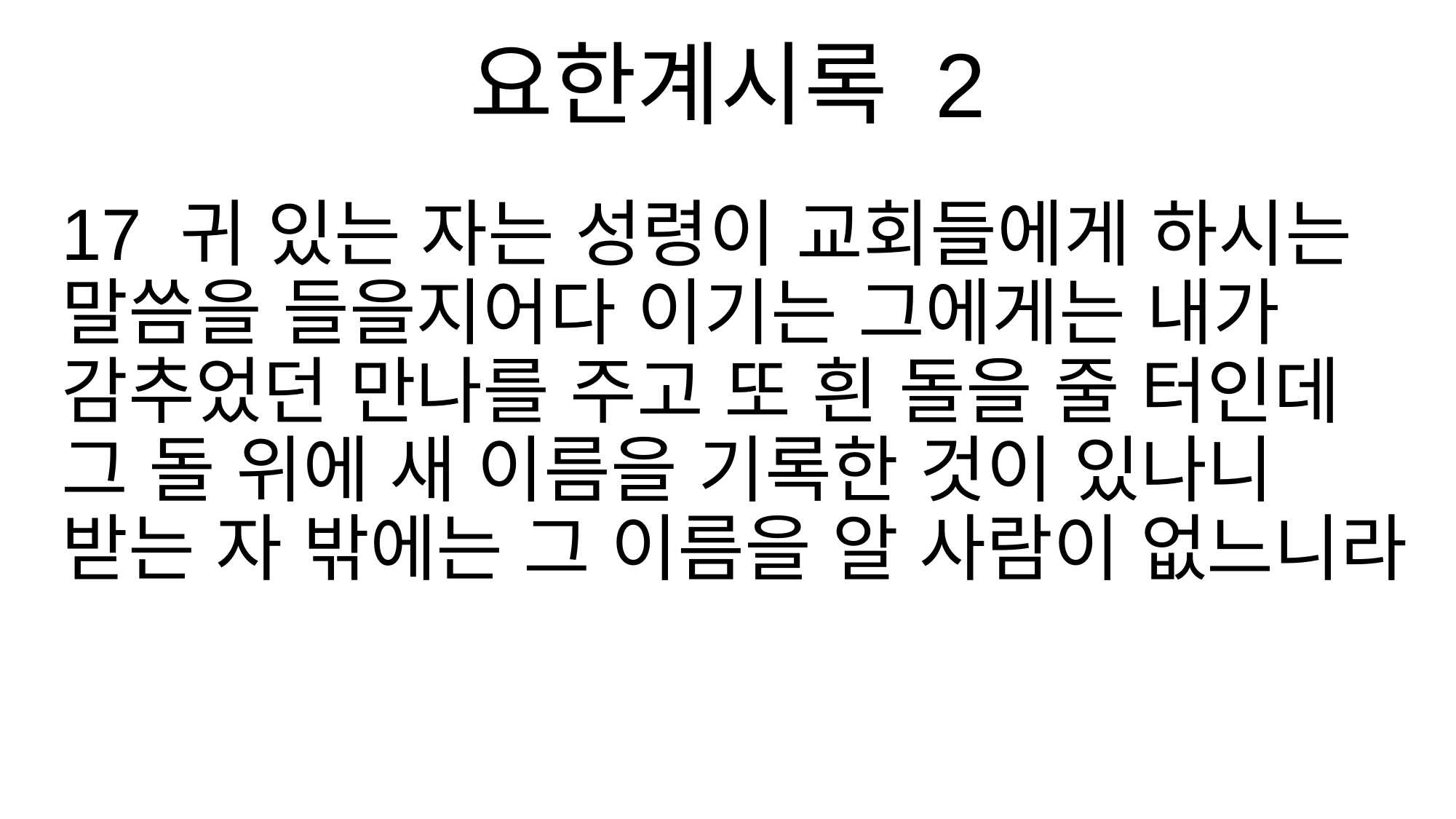

요한계시록 2
17 귀 있는 자는 성령이 교회들에게 하시는 말씀을 들을지어다 이기는 그에게는 내가 감추었던 만나를 주고 또 흰 돌을 줄 터인데 그 돌 위에 새 이름을 기록한 것이 있나니 받는 자 밖에는 그 이름을 알 사람이 없느니라